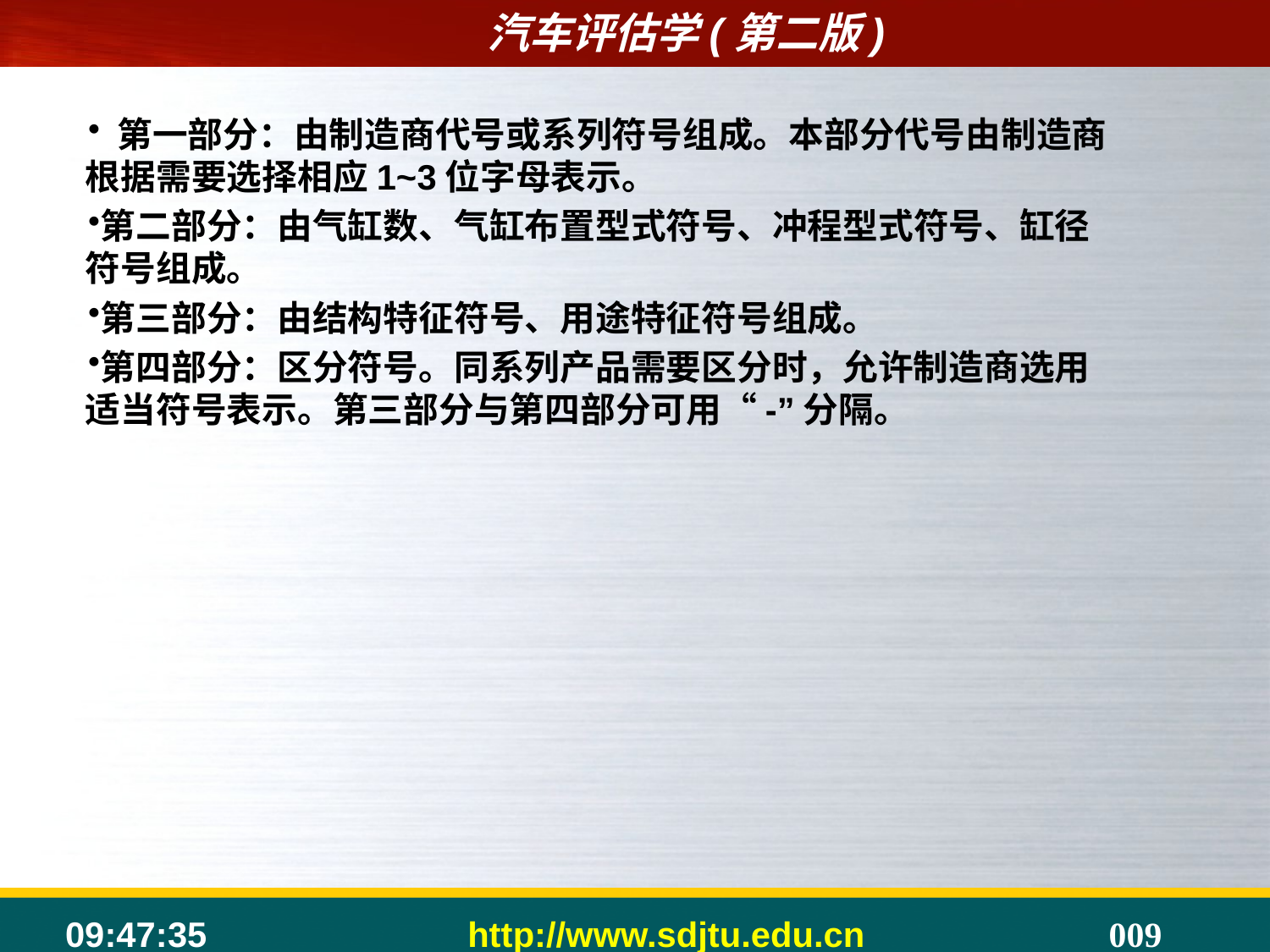

第一部分：由制造商代号或系列符号组成。本部分代号由制造商根据需要选择相应1~3位字母表示。
第二部分：由气缸数、气缸布置型式符号、冲程型式符号、缸径符号组成。
第三部分：由结构特征符号、用途特征符号组成。
第四部分：区分符号。同系列产品需要区分时，允许制造商选用适当符号表示。第三部分与第四部分可用“-”分隔。